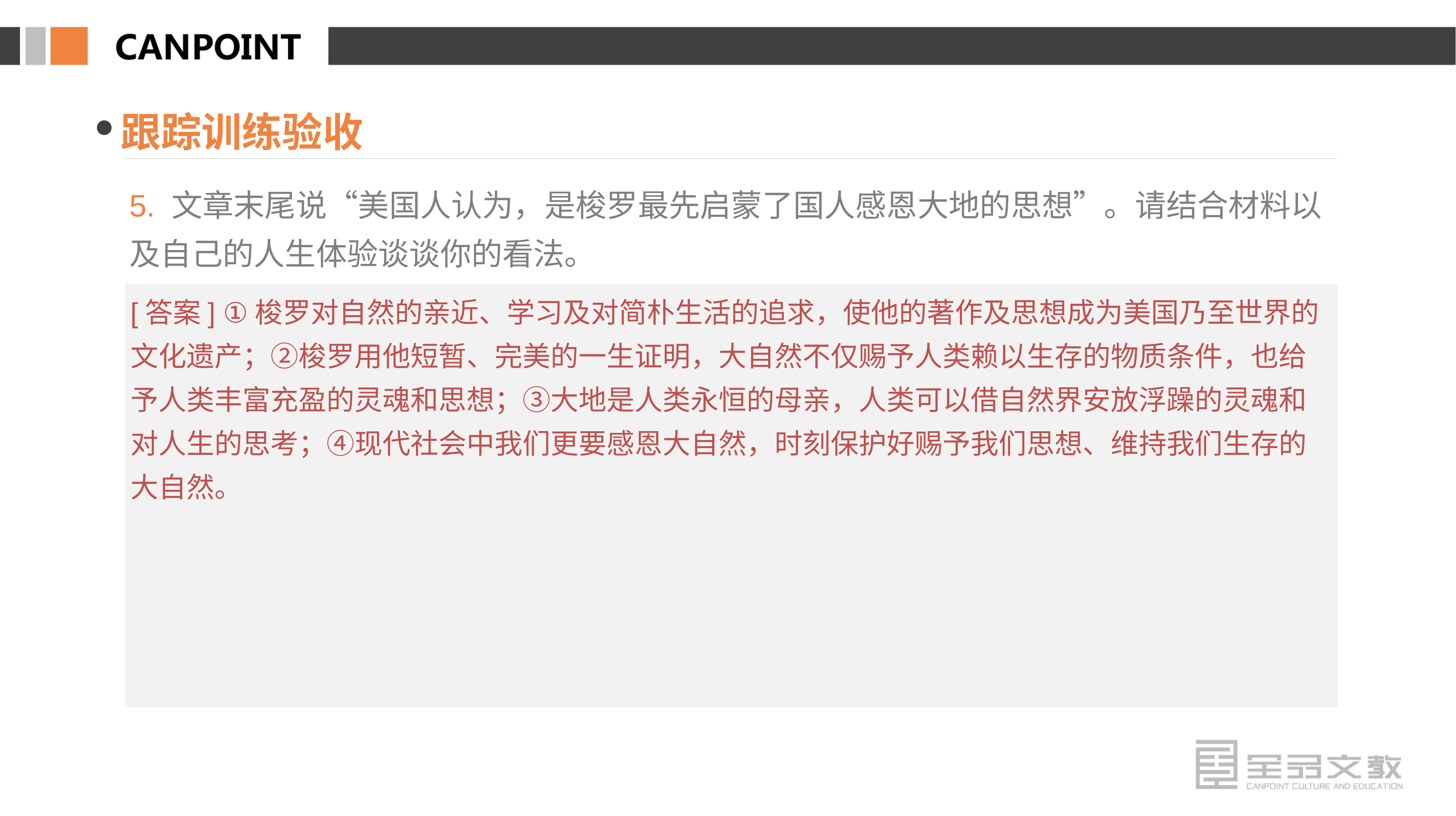

跟踪训练验收

5. 文章末尾说“美国人认为，是梭罗最先启蒙了国人感恩大地的思想”。请结合材料以及自己的人生体验谈谈你的看法。
[答案] ①梭罗对自然的亲近、学习及对简朴生活的追求，使他的著作及思想成为美国乃至世界的文化遗产；②梭罗用他短暂、完美的一生证明，大自然不仅赐予人类赖以生存的物质条件，也给予人类丰富充盈的灵魂和思想；③大地是人类永恒的母亲，人类可以借自然界安放浮躁的灵魂和对人生的思考；④现代社会中我们更要感恩大自然，时刻保护好赐予我们思想、维持我们生存的大自然。